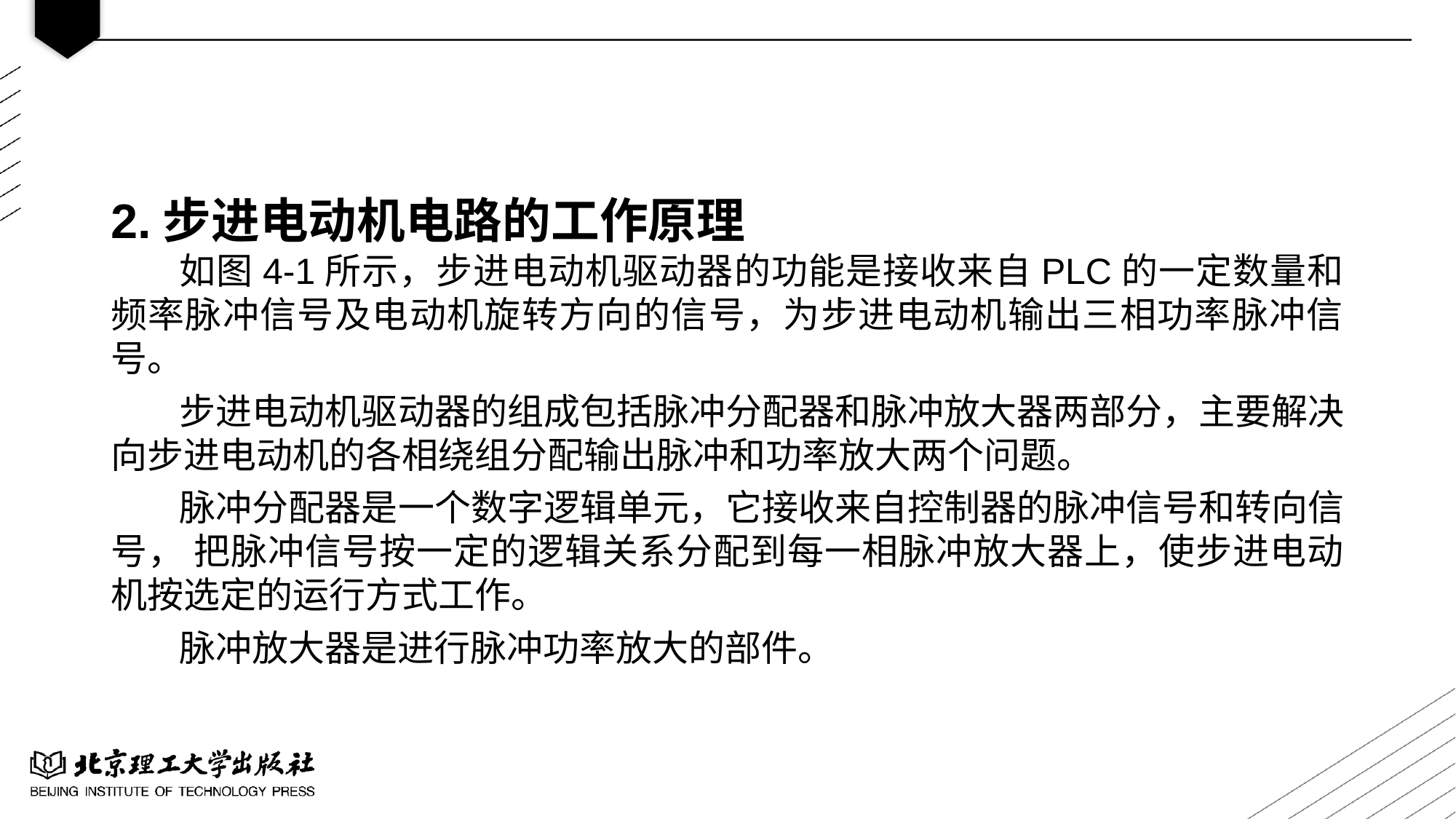

2.步进电动机电路的工作原理
如图4-1所示，步进电动机驱动器的功能是接收来自PLC的一定数量和频率脉冲信号及电动机旋转方向的信号，为步进电动机输出三相功率脉冲信号。
步进电动机驱动器的组成包括脉冲分配器和脉冲放大器两部分，主要解决向步进电动机的各相绕组分配输出脉冲和功率放大两个问题。
脉冲分配器是一个数字逻辑单元，它接收来自控制器的脉冲信号和转向信号， 把脉冲信号按一定的逻辑关系分配到每一相脉冲放大器上，使步进电动机按选定的运行方式工作。
脉冲放大器是进行脉冲功率放大的部件。